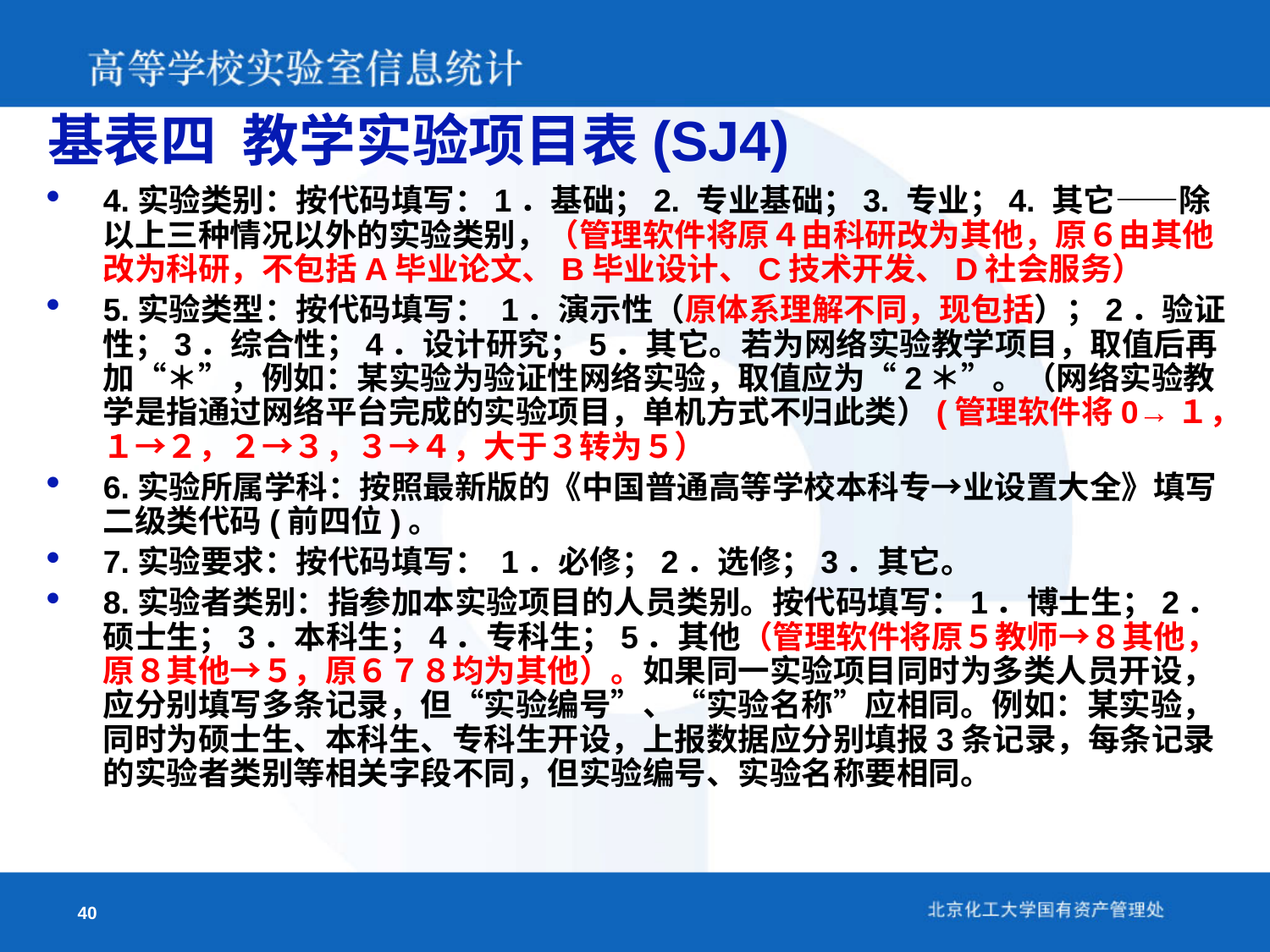

基表四  教学实验项目表(SJ4)
4.实验类别：按代码填写：1．基础；2. 专业基础；3. 专业；4. 其它——除以上三种情况以外的实验类别，（管理软件将原４由科研改为其他，原６由其他改为科研，不包括A毕业论文、B毕业设计、C技术开发、D社会服务）
5.实验类型：按代码填写： 1．演示性（原体系理解不同，现包括）；2．验证性；3．综合性；4．设计研究；5．其它。若为网络实验教学项目，取值后再加“＊”，例如：某实验为验证性网络实验，取值应为“2＊”。（网络实验教学是指通过网络平台完成的实验项目，单机方式不归此类）(管理软件将0→１，１→２，２→３，３→４，大于３转为５）
6.实验所属学科：按照最新版的《中国普通高等学校本科专→业设置大全》填写二级类代码(前四位)。
7.实验要求：按代码填写： 1．必修；2．选修；3．其它。
8.实验者类别：指参加本实验项目的人员类别。按代码填写：1．博士生；2．硕士生；3．本科生；4．专科生；5．其他（管理软件将原５教师→８其他，原８其他→５，原６７８均为其他）。如果同一实验项目同时为多类人员开设，应分别填写多条记录，但“实验编号”、“实验名称”应相同。例如：某实验，同时为硕士生、本科生、专科生开设，上报数据应分别填报3条记录，每条记录的实验者类别等相关字段不同，但实验编号、实验名称要相同。